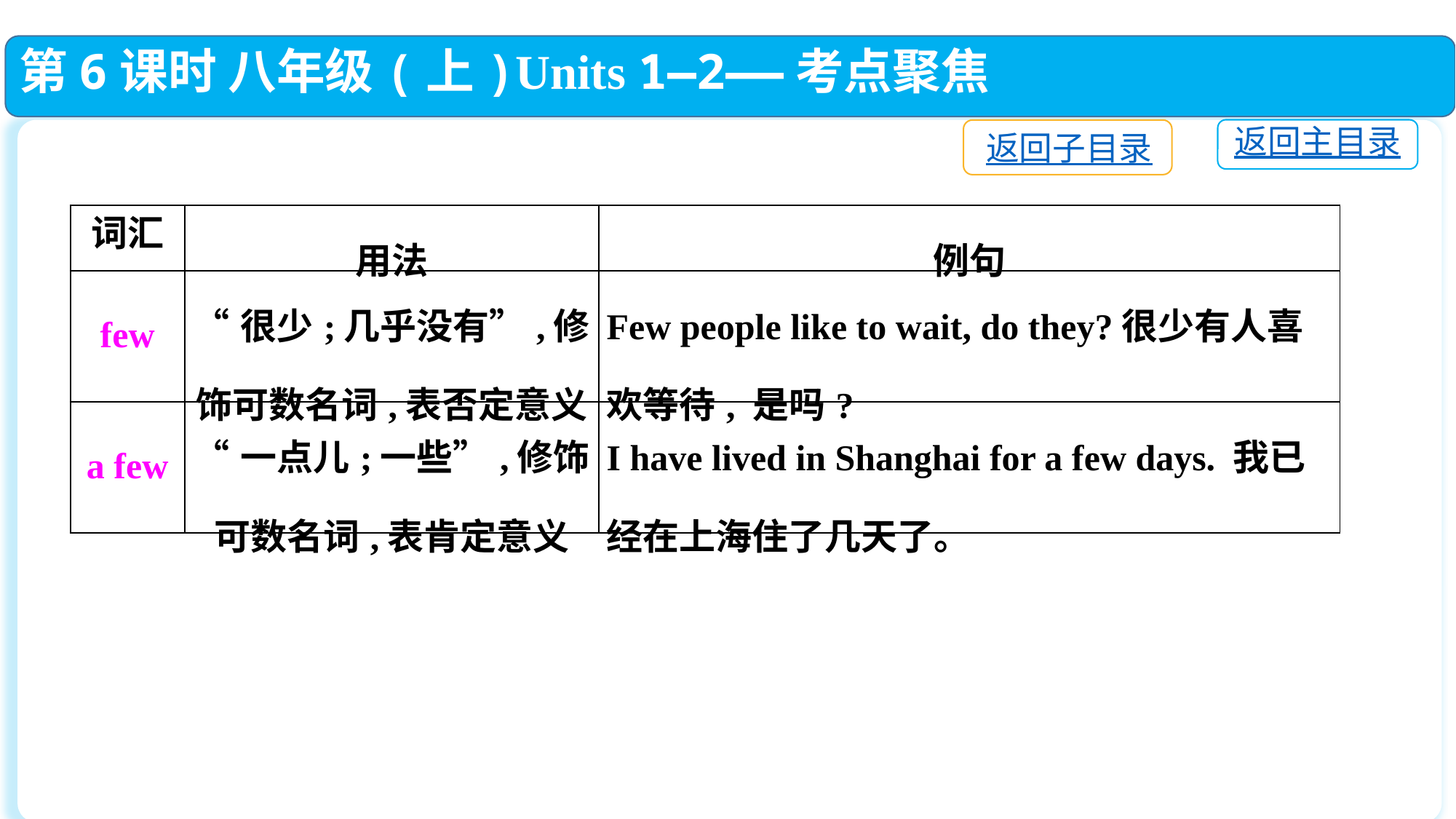

第6课时 八年级(上)Units 1—2——考点聚焦

返回主目录

返回子目录
| 词汇 | 用法 | 例句 |
| --- | --- | --- |
| few | “很少;几乎没有”,修饰可数名词,表否定意义 | Few people like to wait, do they?很少有人喜欢等待, 是吗? |
| a few | “一点儿;一些”,修饰可数名词,表肯定意义 | I have lived in Shanghai for a few days. 我已经在上海住了几天了。 |